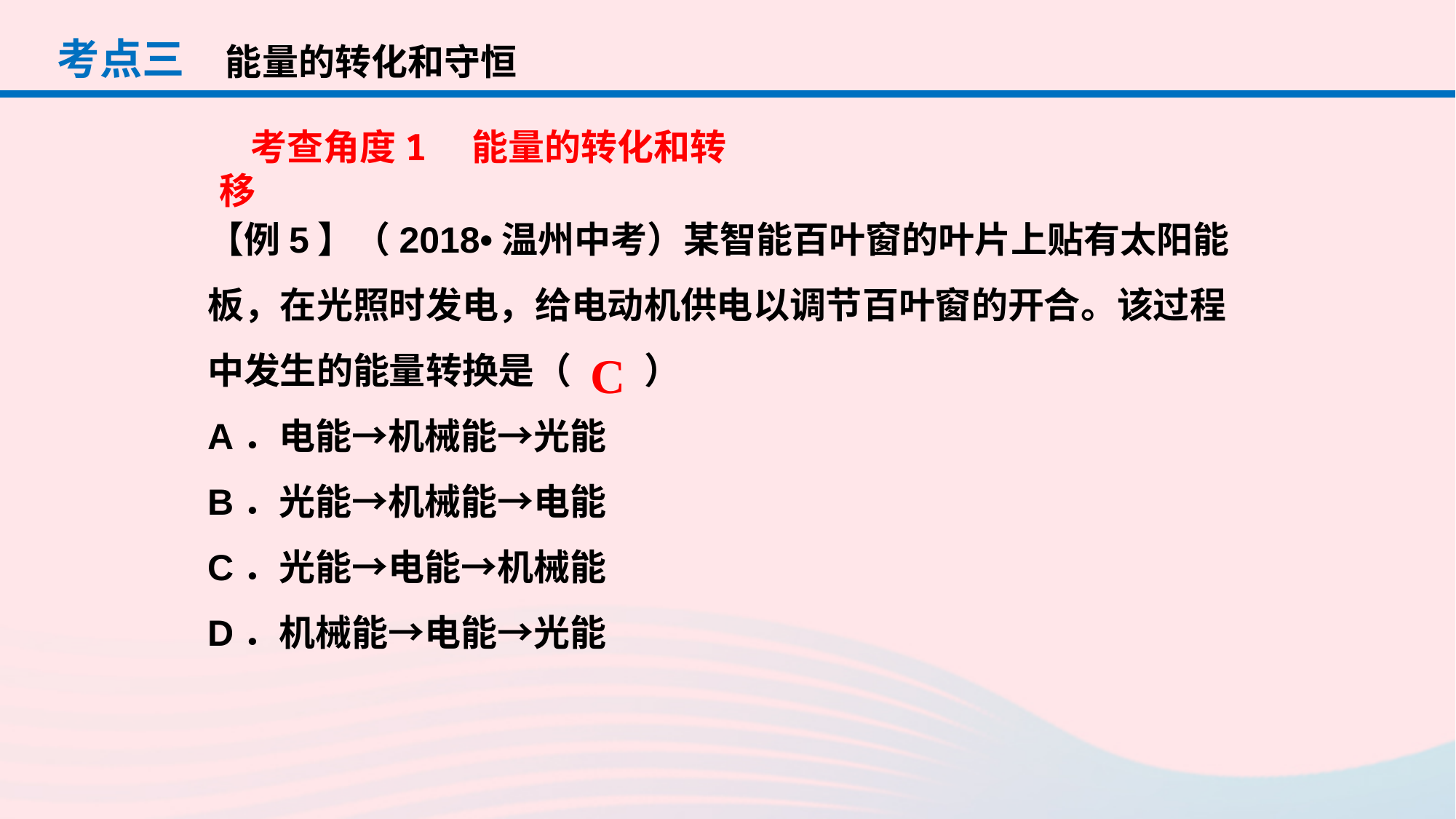

考点三
能量的转化和守恒
考查角度1　能量的转化和转移
【例5】（2018•温州中考）某智能百叶窗的叶片上贴有太阳能板，在光照时发电，给电动机供电以调节百叶窗的开合。该过程中发生的能量转换是（　　）
A．电能→机械能→光能
B．光能→机械能→电能
C．光能→电能→机械能
D．机械能→电能→光能

C